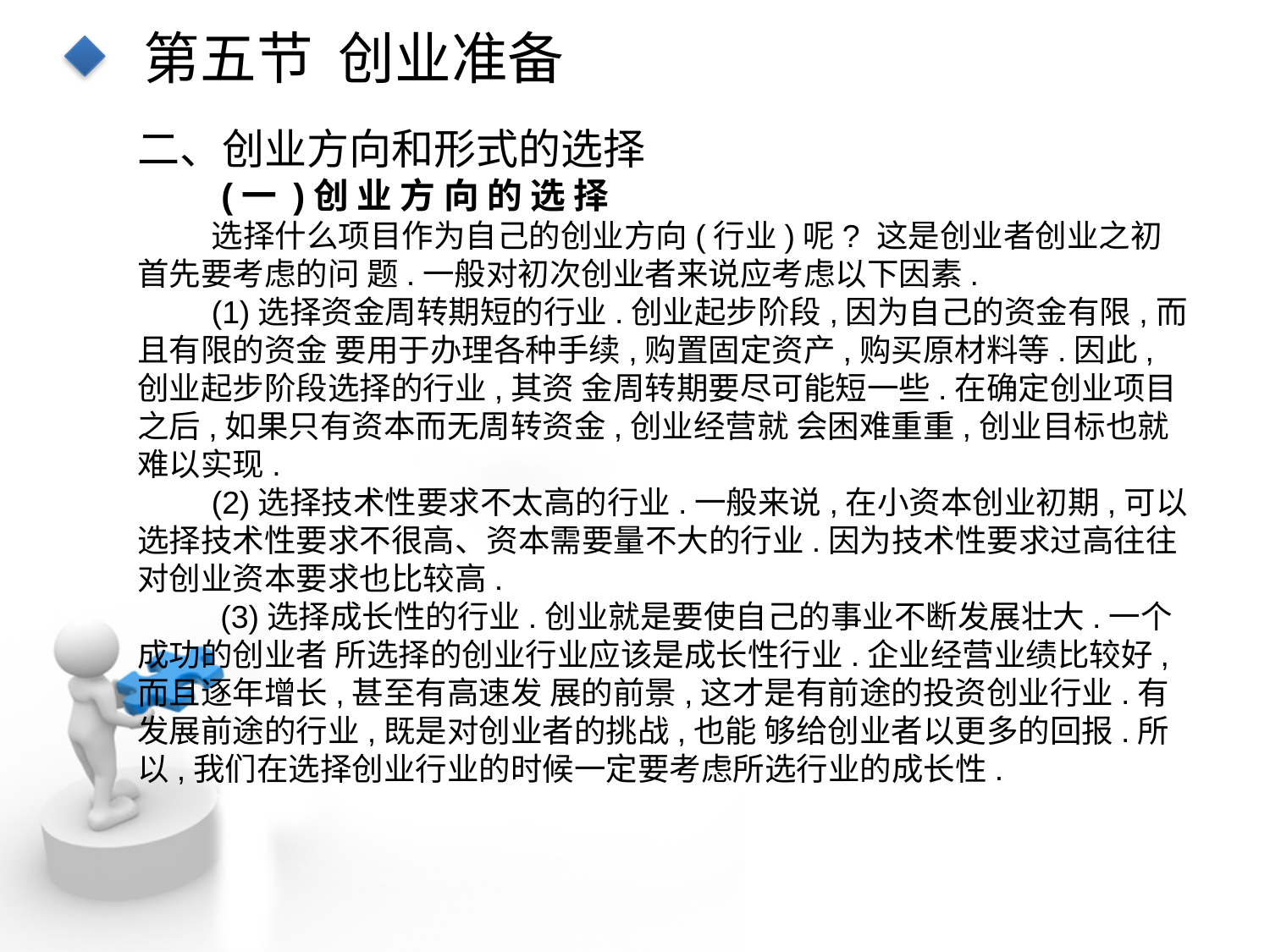

第五节  创业准备

二、创业方向和形式的选择
 (一 )创 业 方 向 的 选 择
选择什么项目作为自己的创业方向(行业)呢? 这是创业者创业之初首先要考虑的问 题.一般对初次创业者来说应考虑以下因素.
(1)选择资金周转期短的行业.创业起步阶段,因为自己的资金有限,而且有限的资金 要用于办理各种手续,购置固定资产,购买原材料等.因此,创业起步阶段选择的行业,其资 金周转期要尽可能短一些.在确定创业项目之后,如果只有资本而无周转资金,创业经营就 会困难重重,创业目标也就难以实现.
(2)选择技术性要求不太高的行业.一般来说,在小资本创业初期,可以选择技术性要求不很高、资本需要量不大的行业.因为技术性要求过高往往对创业资本要求也比较高.
 (3)选择成长性的行业.创业就是要使自己的事业不断发展壮大.一个成功的创业者 所选择的创业行业应该是成长性行业.企业经营业绩比较好,而且逐年增长,甚至有高速发 展的前景,这才是有前途的投资创业行业.有发展前途的行业,既是对创业者的挑战,也能 够给创业者以更多的回报.所以,我们在选择创业行业的时候一定要考虑所选行业的成长性.
点击添加文本
点击添加文本
点击添加文本
点击添加文本